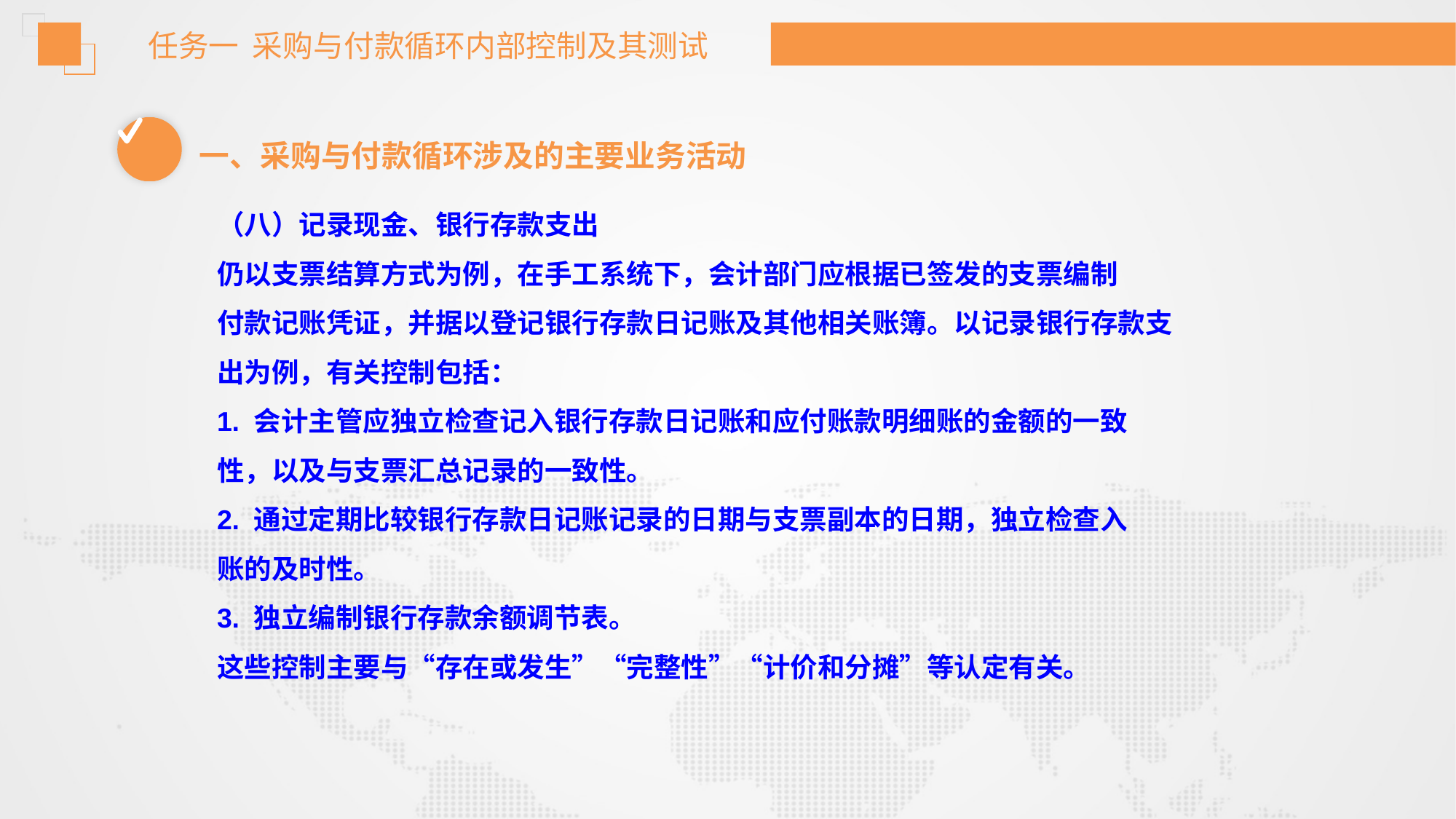

任务一  采购与付款循环内部控制及其测试

一、采购与付款循环涉及的主要业务活动
（八）记录现金、银行存款支出
仍以支票结算方式为例，在手工系统下，会计部门应根据已签发的支票编制
付款记账凭证，并据以登记银行存款日记账及其他相关账簿。以记录银行存款支
出为例，有关控制包括：
1. 会计主管应独立检查记入银行存款日记账和应付账款明细账的金额的一致
性，以及与支票汇总记录的一致性。
2. 通过定期比较银行存款日记账记录的日期与支票副本的日期，独立检查入
账的及时性。
3. 独立编制银行存款余额调节表。
这些控制主要与“存在或发生”“完整性”“计价和分摊”等认定有关。